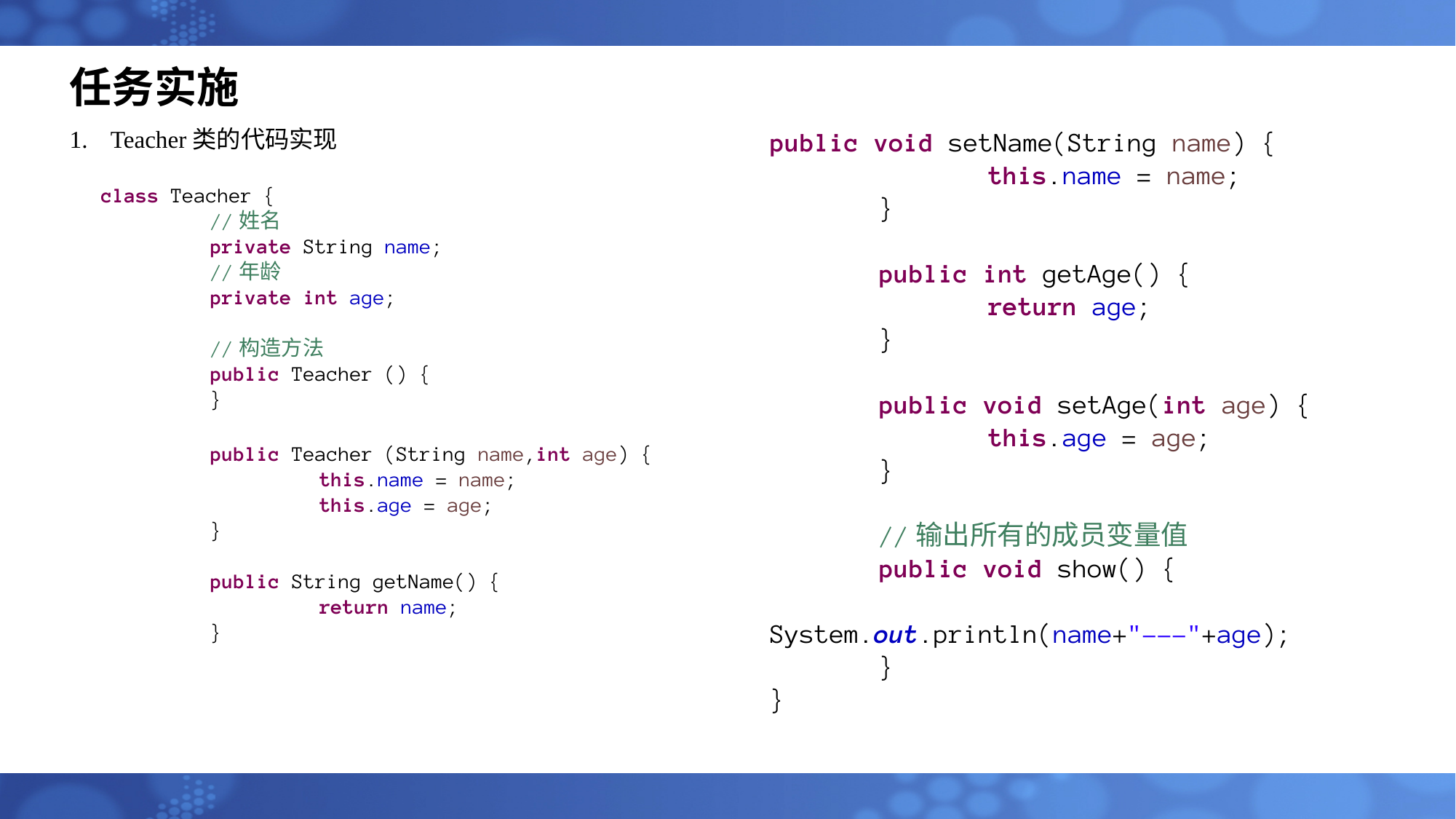

# 任务实施
Teacher类的代码实现

class Teacher {
	//姓名
	private String name;
	//年龄
	private int age;

	//构造方法
	public Teacher () {
	}

	public Teacher (String name,int age) {
		this.name = name;
		this.age = age;
	}

	public String getName() {
		return name;
	}

public void setName(String name) {
		this.name = name;
	}

	public int getAge() {
		return age;
	}

	public void setAge(int age) {
		this.age = age;
	}

	//输出所有的成员变量值
	public void show() {
		System.out.println(name+"---"+age);
	}
}